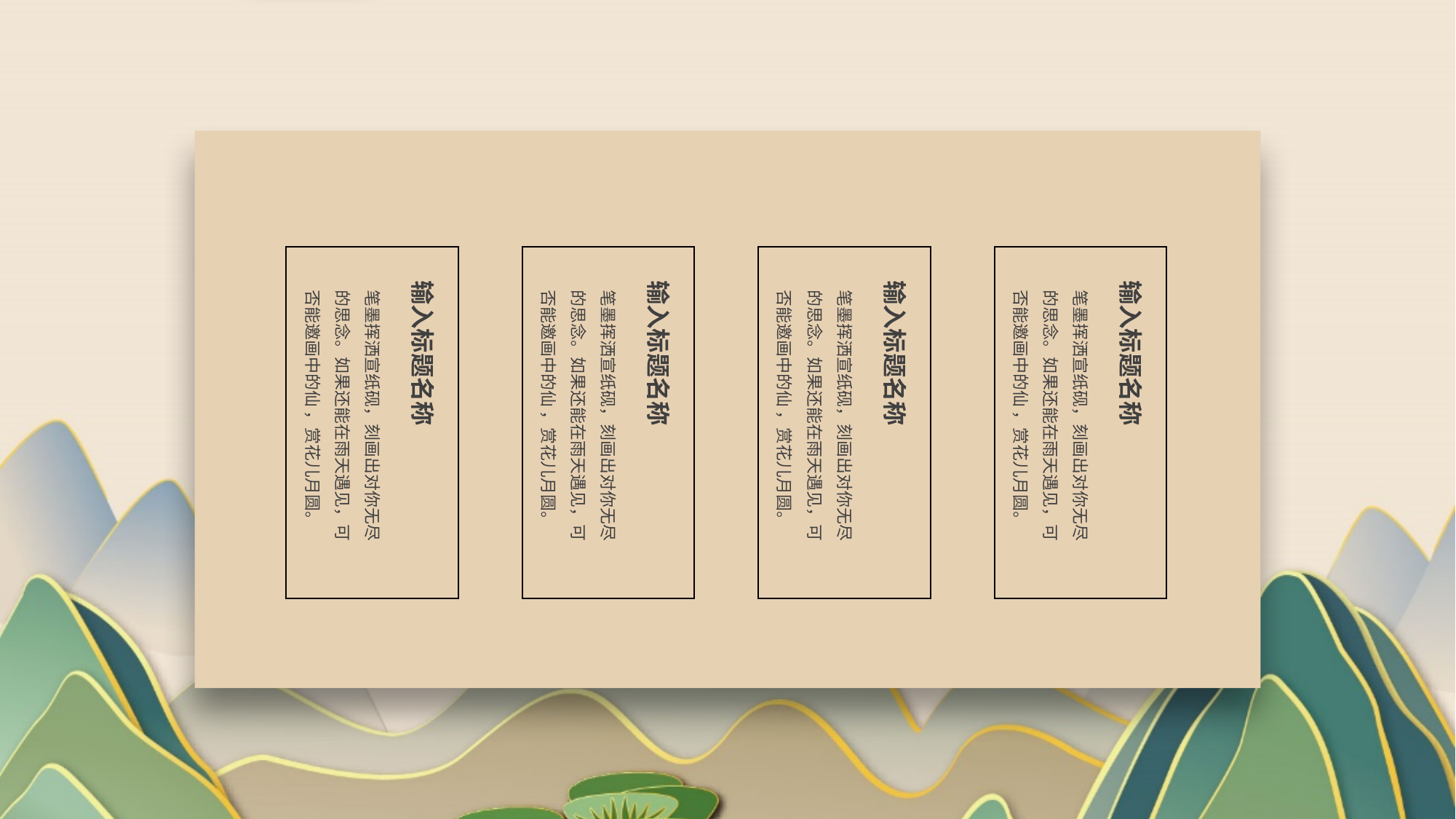

输入标题名称

笔墨挥洒宣纸砚，刻画出对你无尽的思念。如果还能在雨天遇见，可否能邀画中的仙 ，赏花儿月圆。
输入标题名称

笔墨挥洒宣纸砚，刻画出对你无尽的思念。如果还能在雨天遇见，可否能邀画中的仙 ，赏花儿月圆。
输入标题名称

笔墨挥洒宣纸砚，刻画出对你无尽的思念。如果还能在雨天遇见，可否能邀画中的仙 ，赏花儿月圆。
输入标题名称

笔墨挥洒宣纸砚，刻画出对你无尽的思念。如果还能在雨天遇见，可否能邀画中的仙 ，赏花儿月圆。